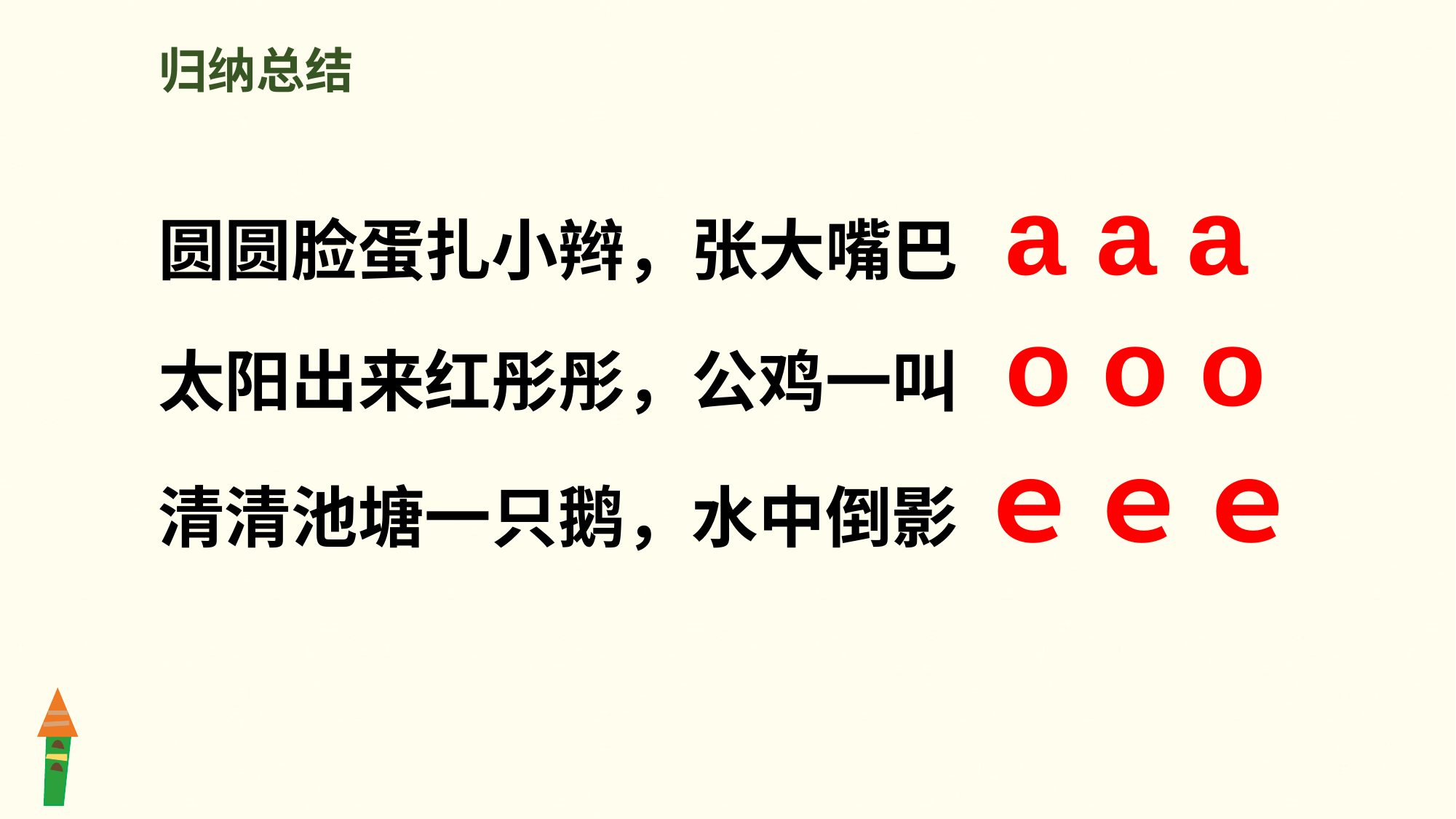

归纳总结
圆圆脸蛋扎小辫，张大嘴巴  a a a
太阳出来红彤彤，公鸡一叫  o o o
清清池塘一只鹅，水中倒影 ｅｅｅ